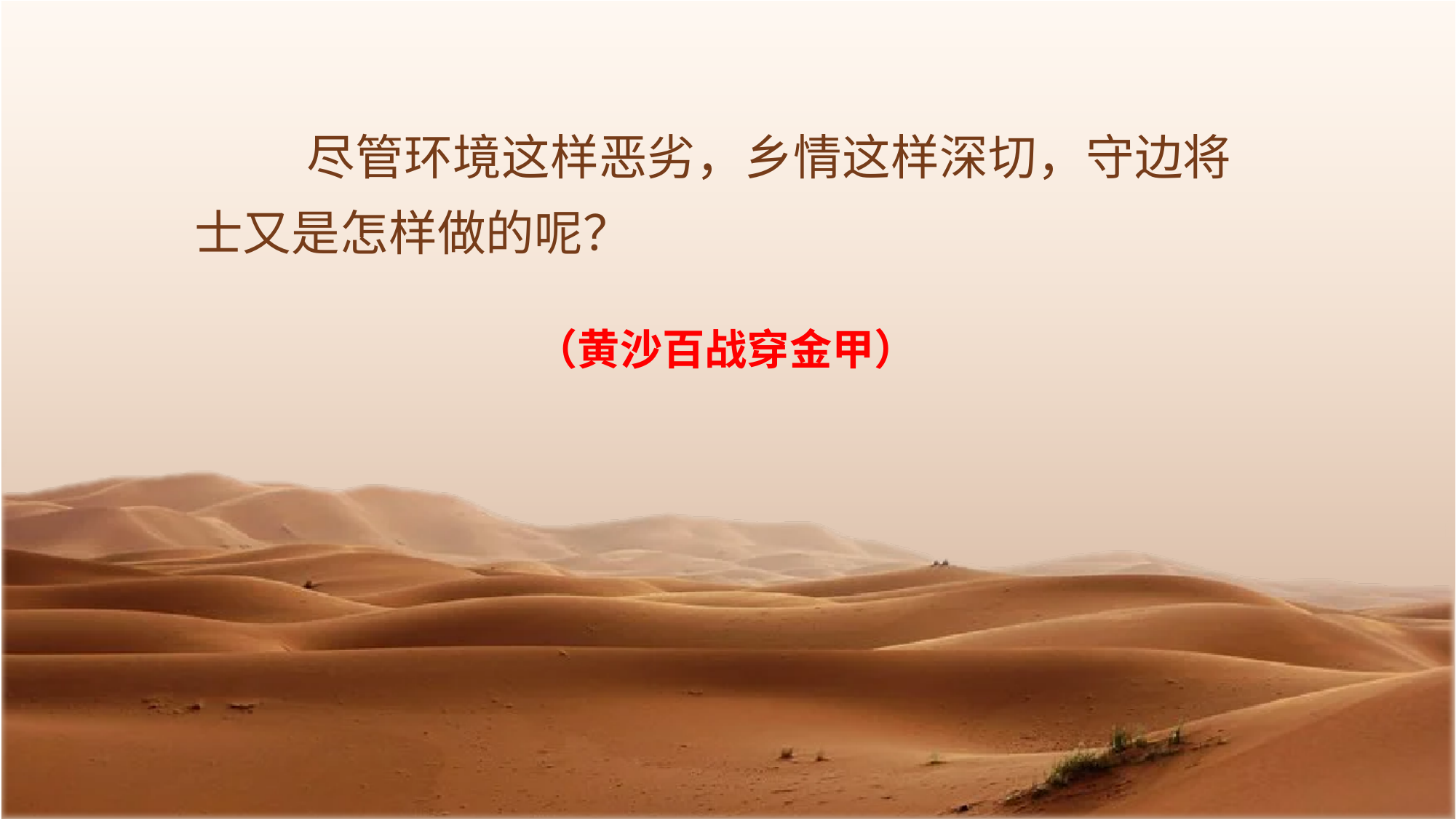

尽管环境这样恶劣，乡情这样深切，守边将士又是怎样做的呢？
（黄沙百战穿金甲）